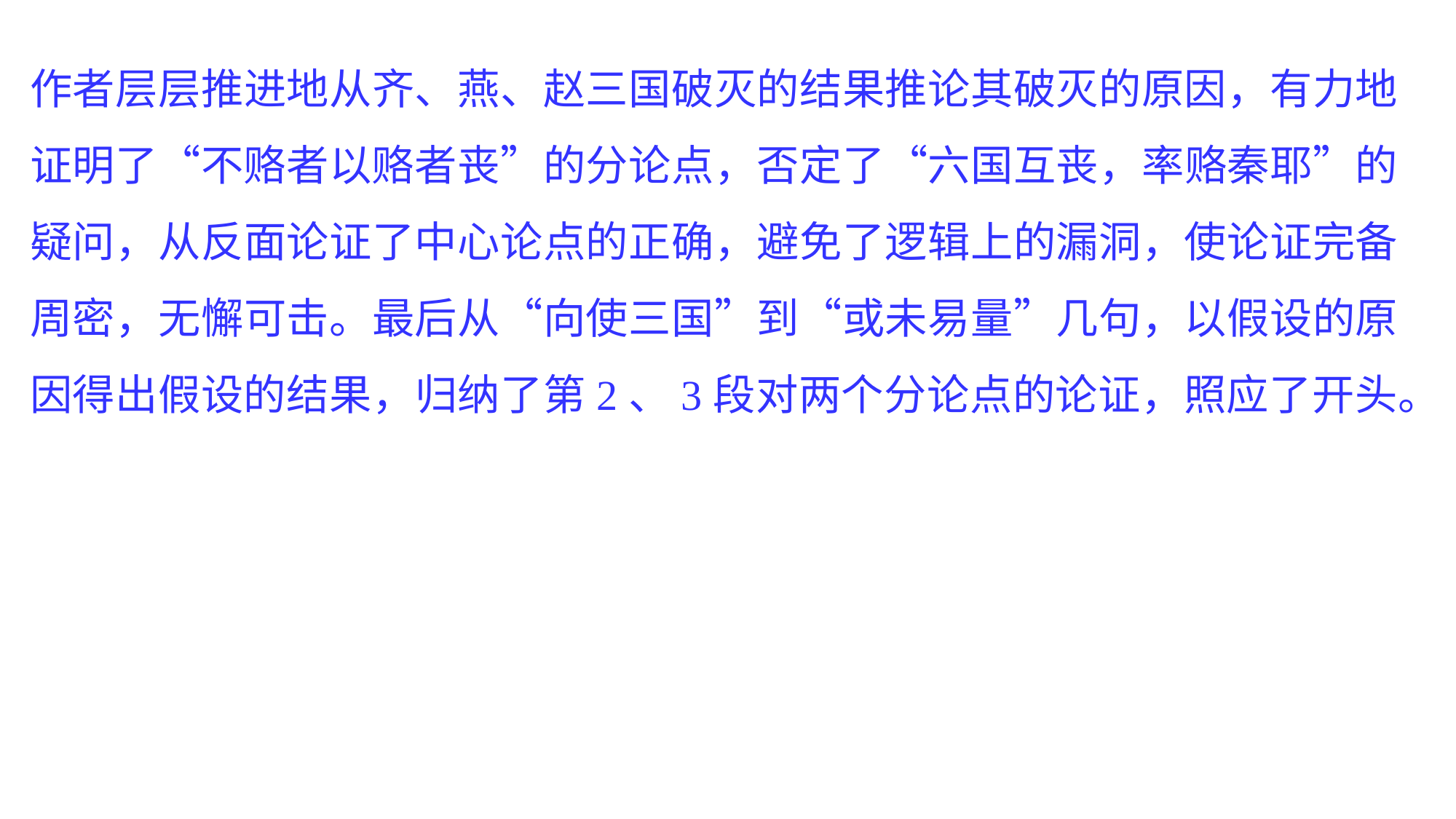

作者层层推进地从齐、燕、赵三国破灭的结果推论其破灭的原因，有力地证明了“不赂者以赂者丧”的分论点，否定了“六国互丧，率赂秦耶”的疑问，从反面论证了中心论点的正确，避免了逻辑上的漏洞，使论证完备周密，无懈可击。最后从“向使三国”到“或未易量”几句，以假设的原因得出假设的结果，归纳了第2、3段对两个分论点的论证，照应了开头。